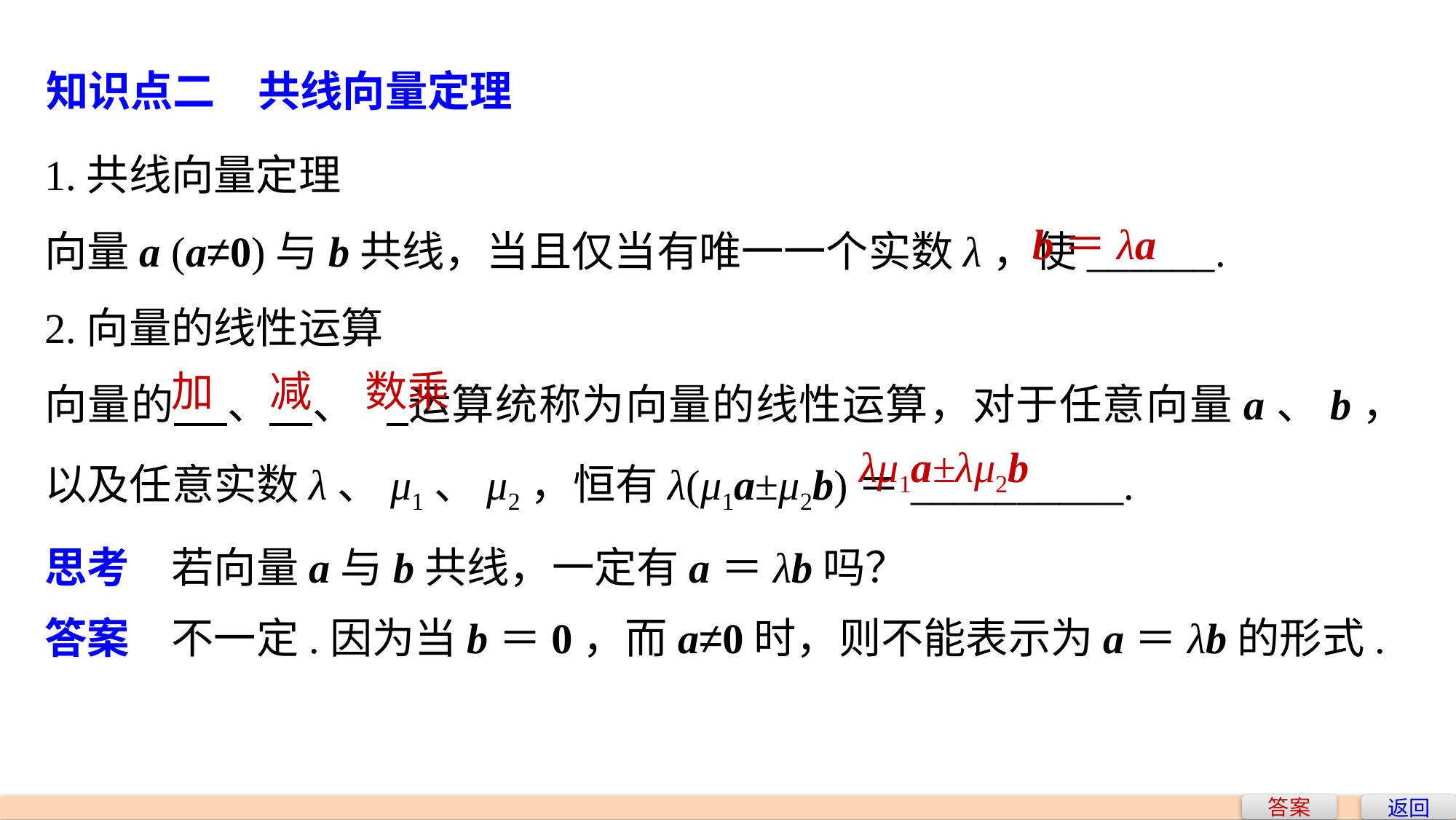

知识点二　共线向量定理
1.共线向量定理
向量a (a≠0)与b共线，当且仅当有唯一一个实数λ，使______.
2.向量的线性运算
向量的     、    、	  运算统称为向量的线性运算，对于任意向量a、b，以及任意实数λ、μ1、μ2，恒有λ(μ1a±μ2b)＝__________.
思考　若向量a与b共线，一定有a＝λb吗？
b＝λa
加
减
数乘
λμ1a±λμ2b
答案　不一定.因为当b＝0，而a≠0时，则不能表示为a＝λb的形式.
答案
返回